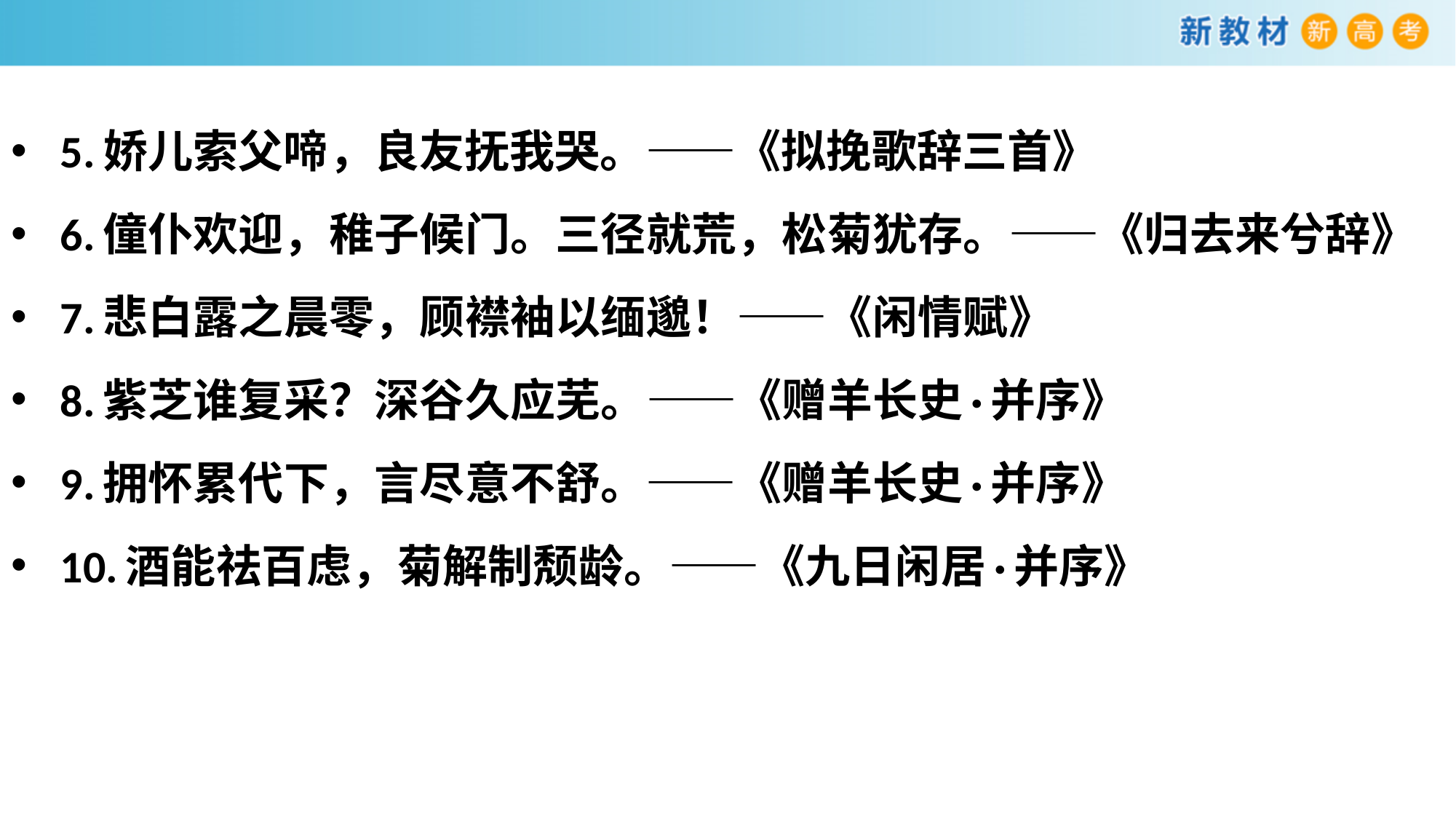

5.娇儿索父啼，良友抚我哭。——《拟挽歌辞三首》
6.僮仆欢迎，稚子候门。三径就荒，松菊犹存。——《归去来兮辞》
7.悲白露之晨零，顾襟袖以缅邈！——《闲情赋》
8.紫芝谁复采？深谷久应芜。——《赠羊长史·并序》
9.拥怀累代下，言尽意不舒。——《赠羊长史·并序》
10.酒能祛百虑，菊解制颓龄。——《九日闲居·并序》